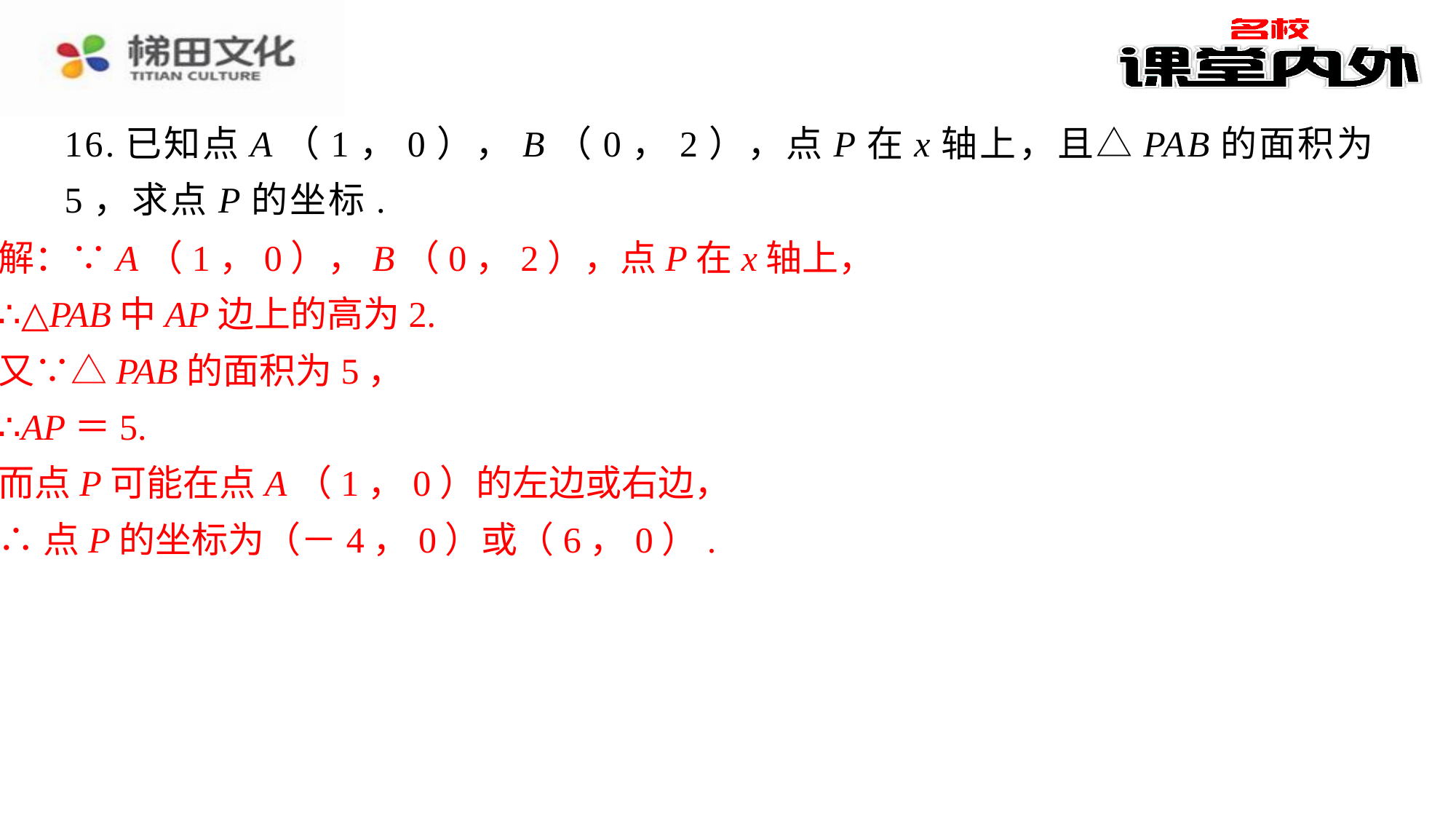

16.已知点A（1，0），B（0，2），点P在x轴上，且△PAB的面积为5，求点P的坐标.
解：∵A（1，0），B（0，2），点P在x轴上，
∴△PAB中AP边上的高为2.
又∵△PAB的面积为5，
∴AP＝5.
而点P可能在点A（1，0）的左边或右边，
∴点P的坐标为（－4，0）或（6，0）.